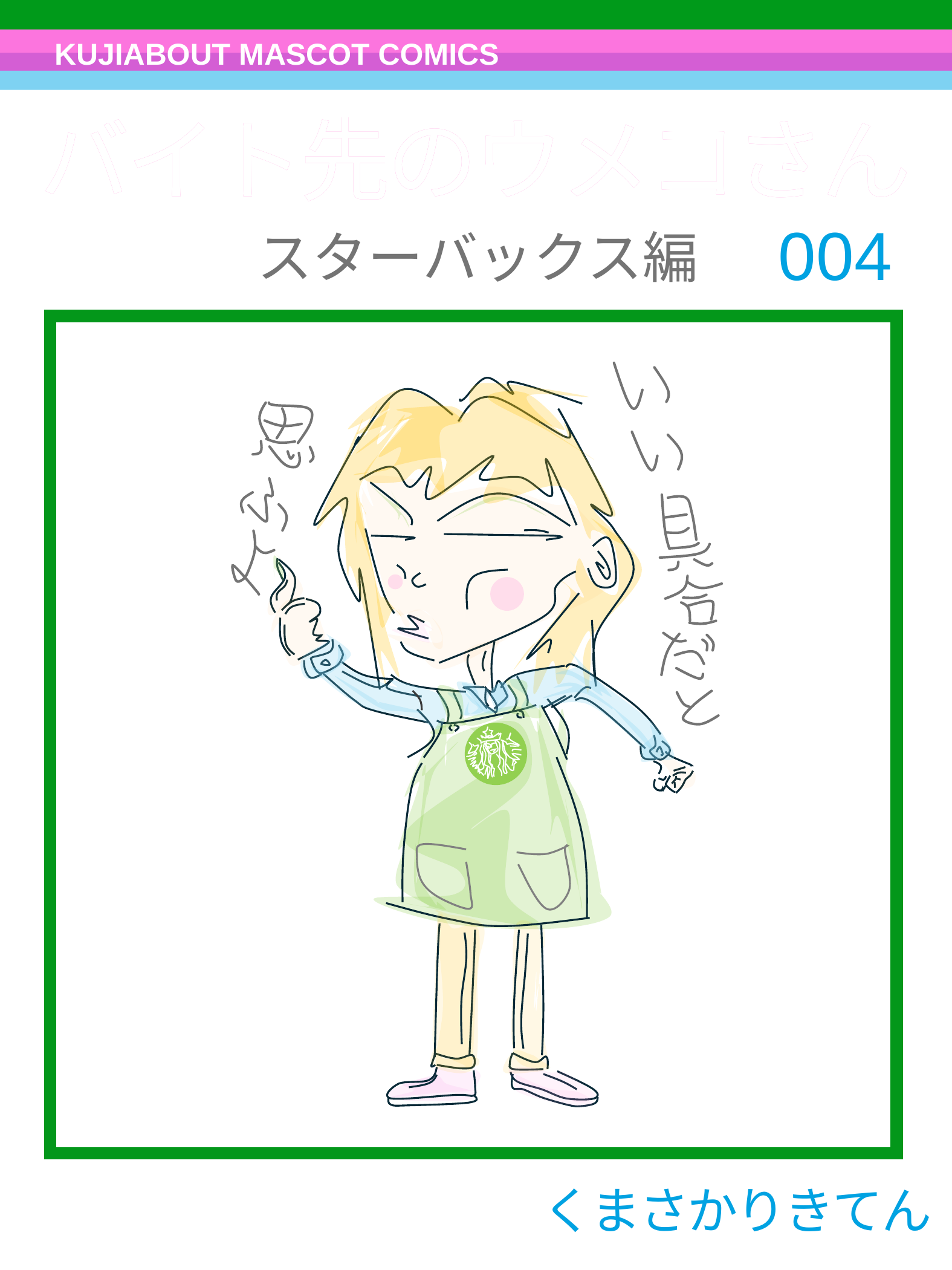

KUJIABOUT MASCOT COMICS

バイト先のウメコさん
バイト先のウメコさん
004
スターバックス編

くまさかりきてん